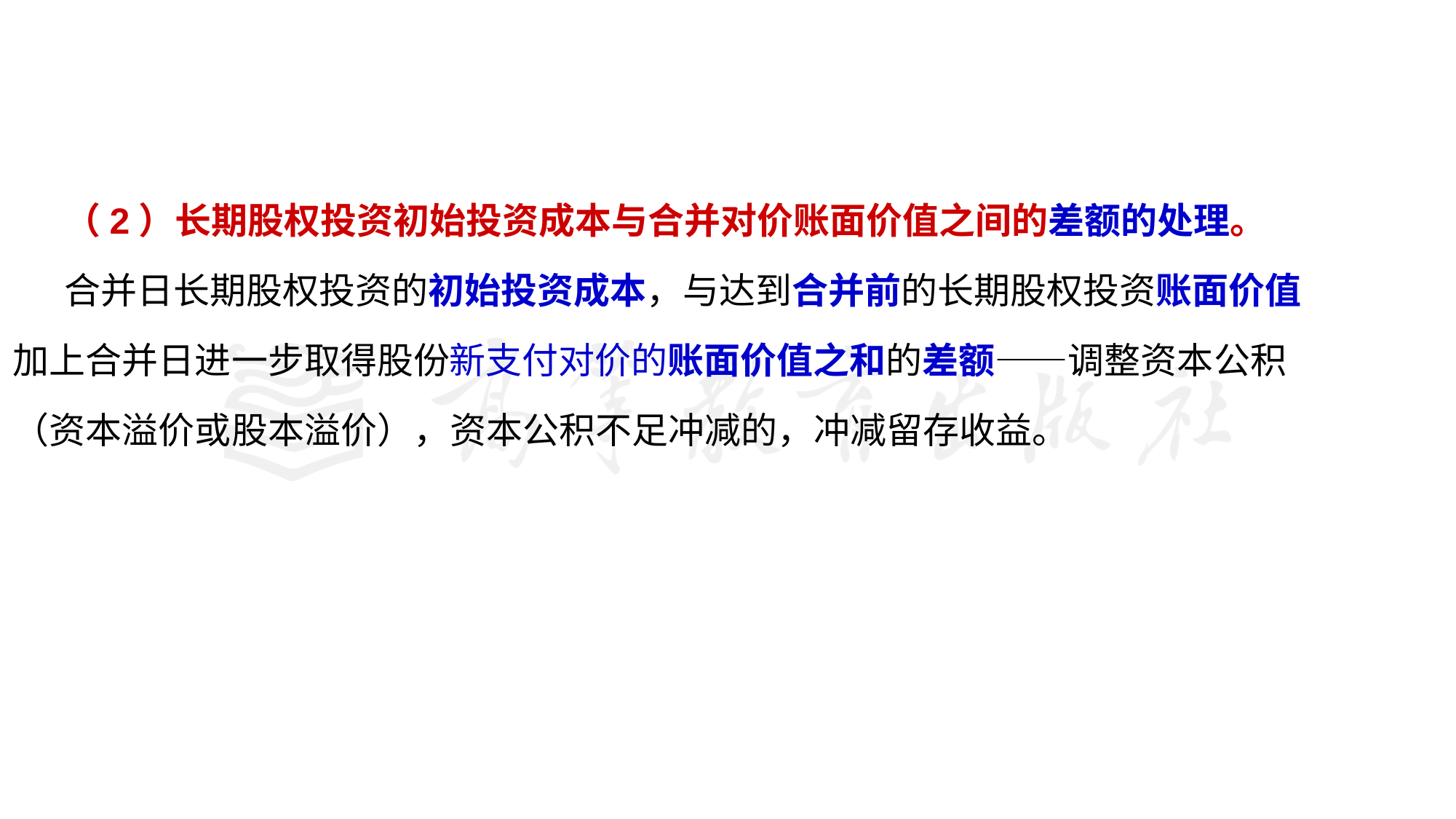

（2）长期股权投资初始投资成本与合并对价账面价值之间的差额的处理。
合并日长期股权投资的初始投资成本，与达到合并前的长期股权投资账面价值加上合并日进一步取得股份新支付对价的账面价值之和的差额——调整资本公积（资本溢价或股本溢价），资本公积不足冲减的，冲减留存收益。